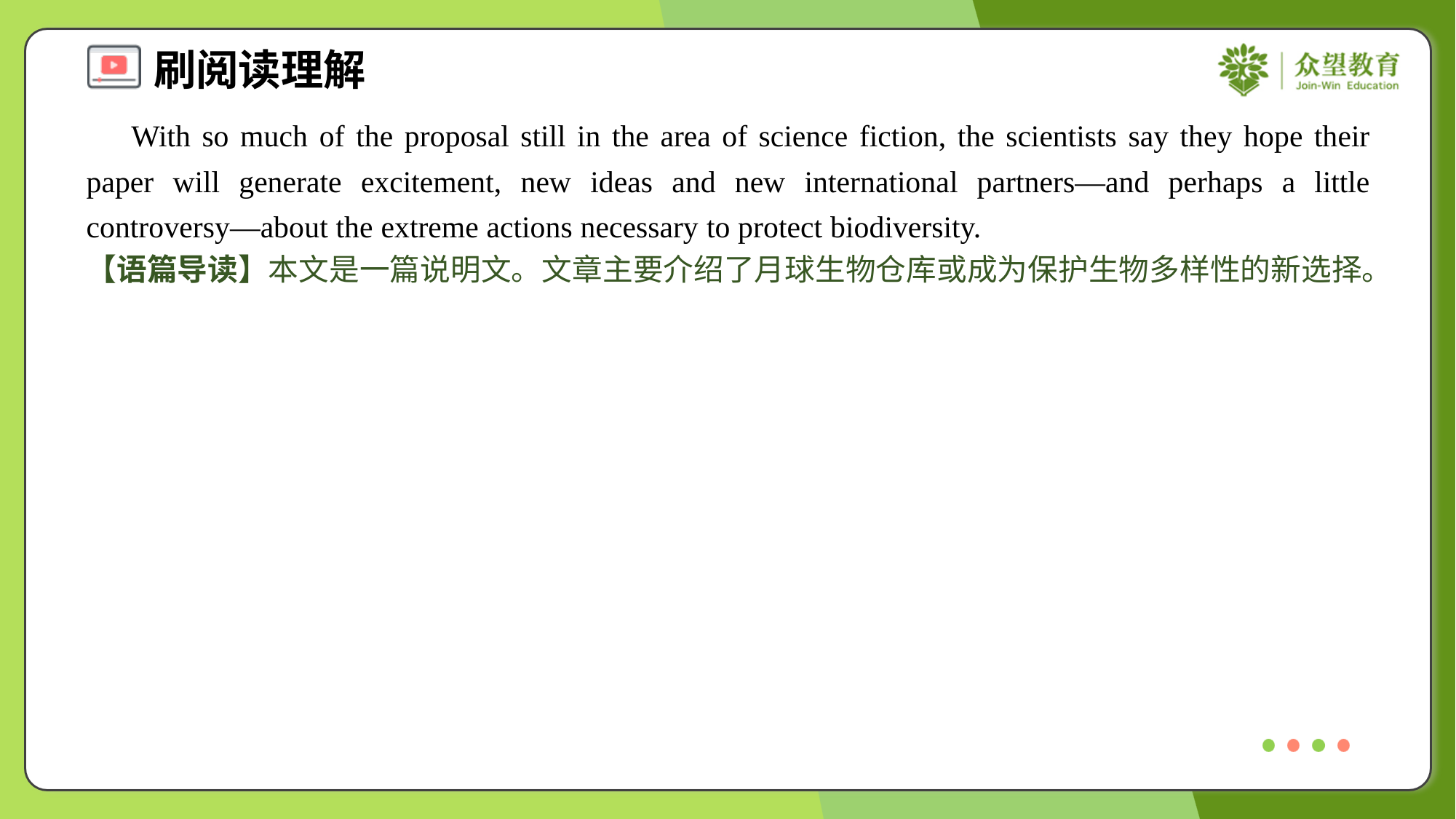

With so much of the proposal still in the area of science fiction, the scientists say they hope their paper will generate excitement, new ideas and new international partners—and perhaps a little controversy—about the extreme actions necessary to protect biodiversity.
【语篇导读】本文是一篇说明文。文章主要介绍了月球生物仓库或成为保护生物多样性的新选择。